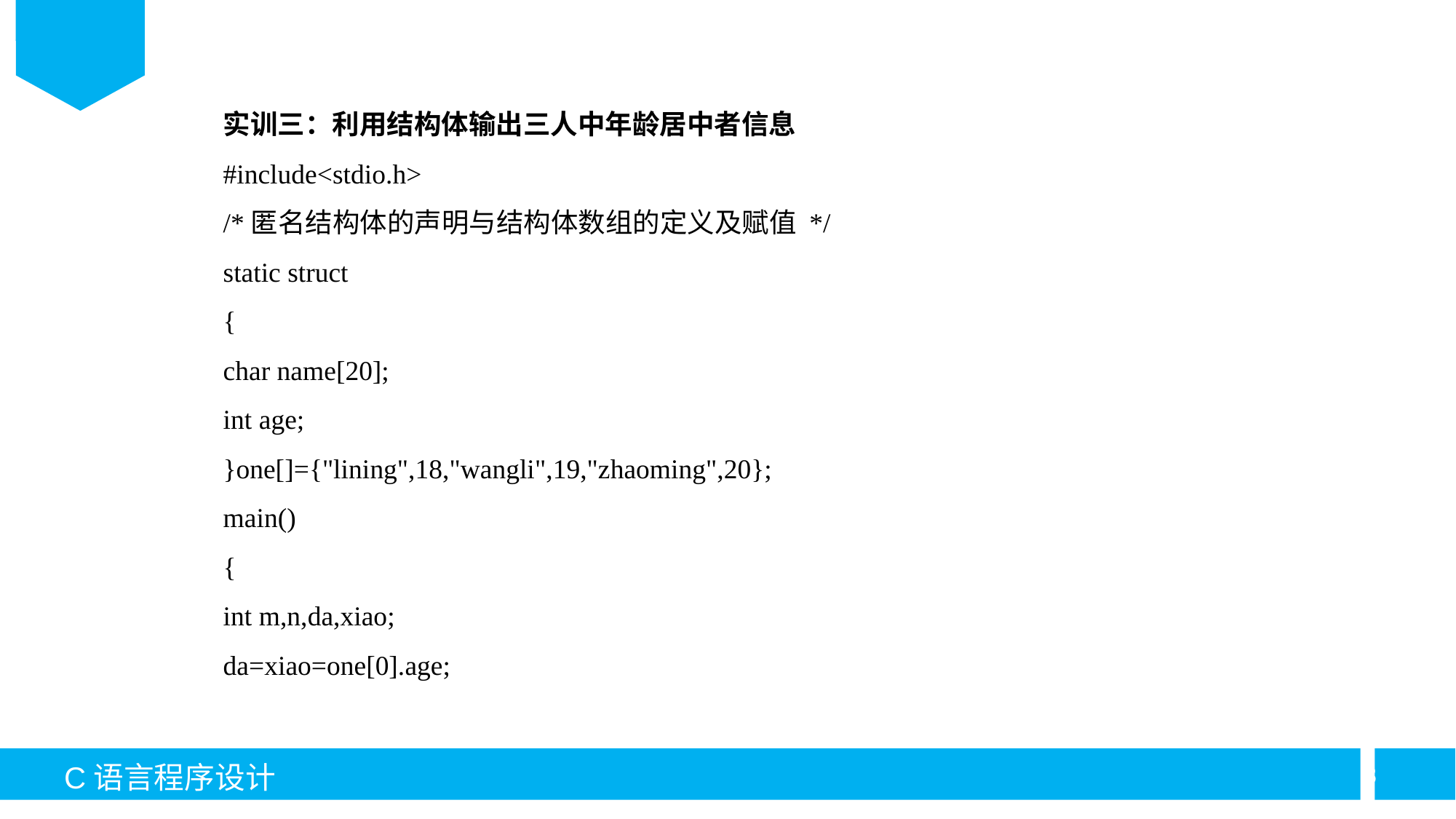

实训三：利用结构体输出三人中年龄居中者信息
#include<stdio.h>
/*匿名结构体的声明与结构体数组的定义及赋值 */
static struct
{
char name[20];
int age;
}one[]={"lining",18,"wangli",19,"zhaoming",20};
main()
{
int m,n,da,xiao;
da=xiao=one[0].age;